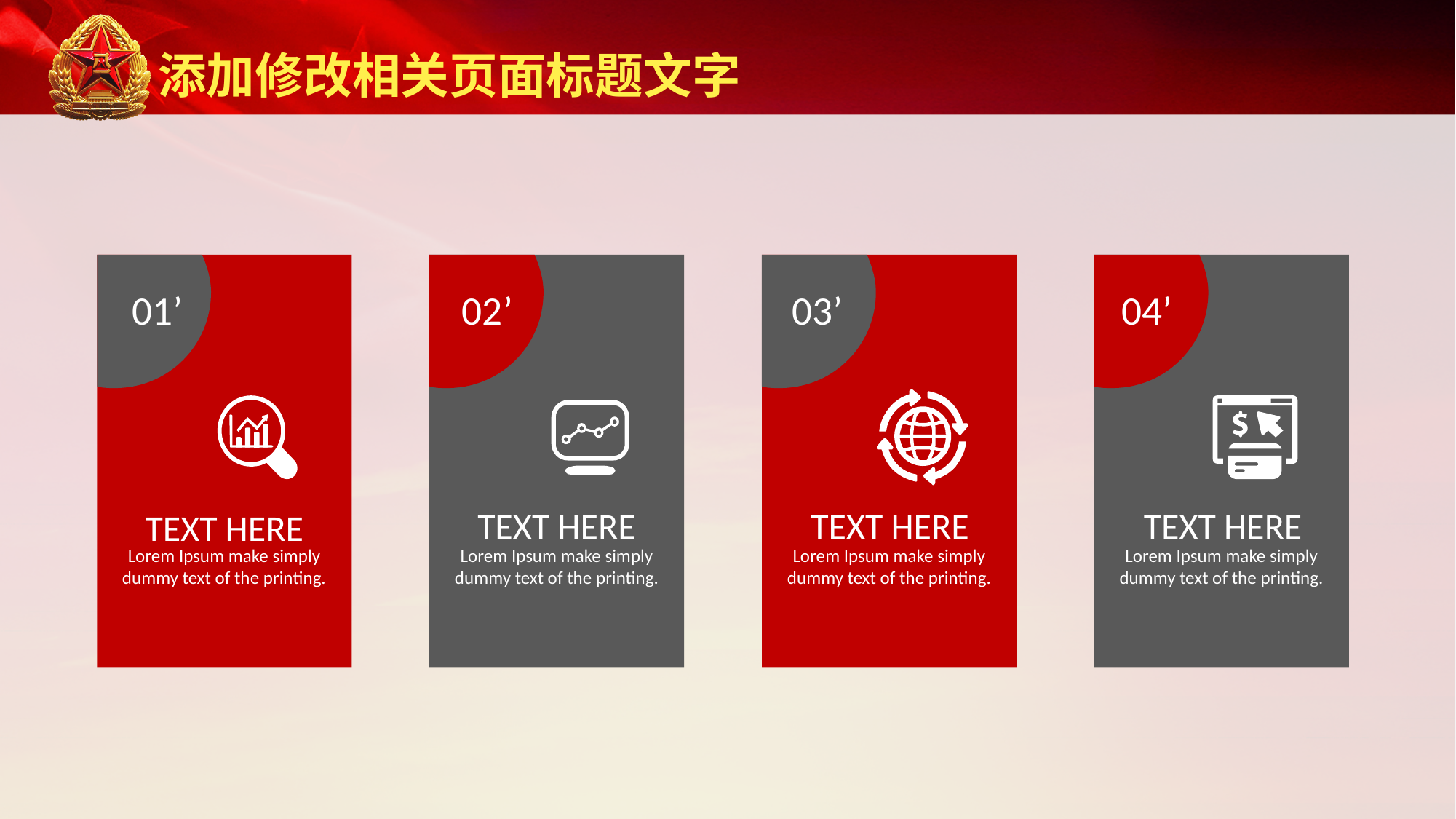

添加修改相关页面标题文字

01’
02’
03’
04’

TEXT HERE
TEXT HERE
TEXT HERE
TEXT HERE
Lorem Ipsum make simply dummy text of the printing.
Lorem Ipsum make simply dummy text of the printing.
Lorem Ipsum make simply dummy text of the printing.
Lorem Ipsum make simply dummy text of the printing.